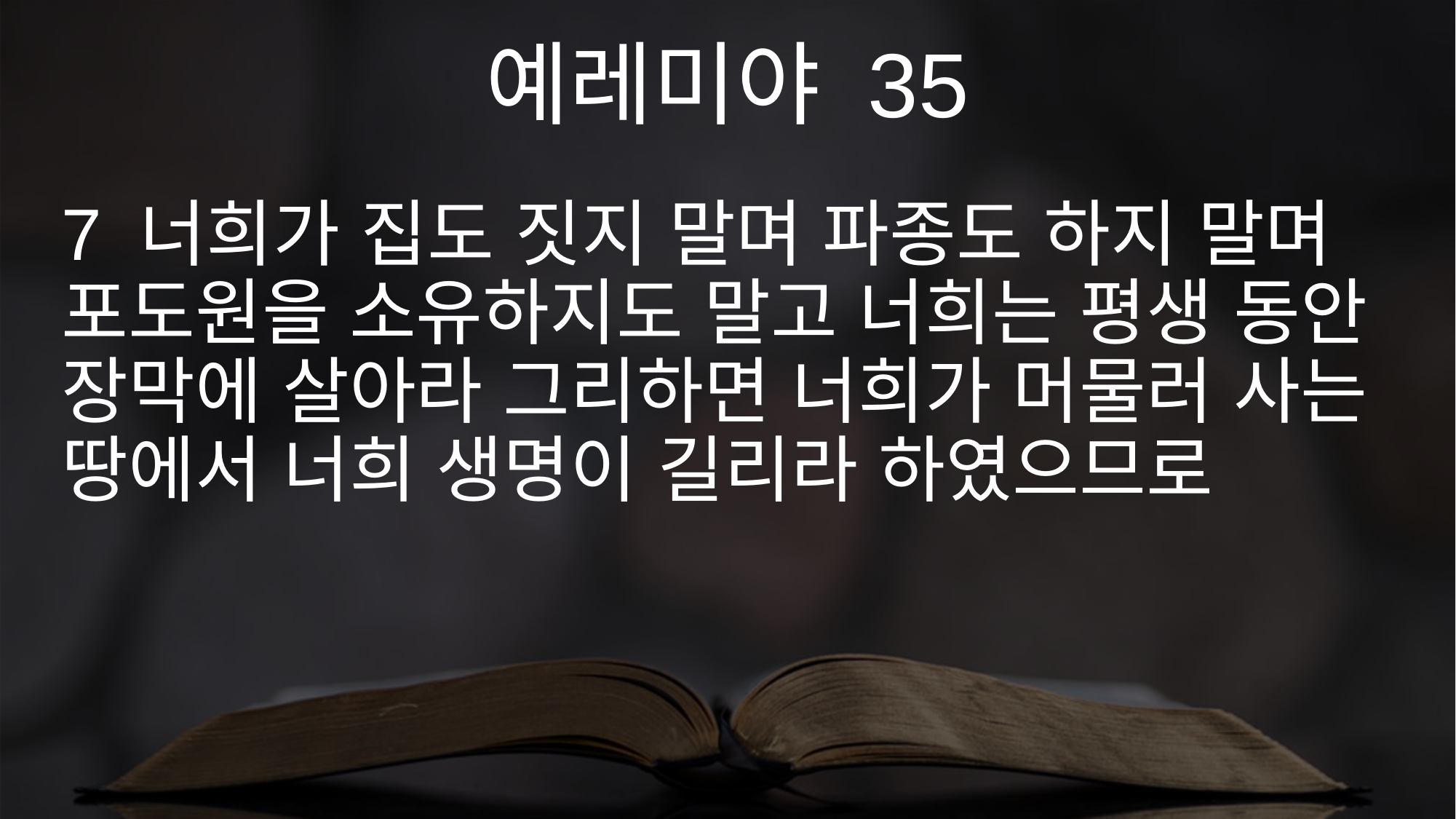

예레미야 35
7 너희가 집도 짓지 말며 파종도 하지 말며 포도원을 소유하지도 말고 너희는 평생 동안 장막에 살아라 그리하면 너희가 머물러 사는 땅에서 너희 생명이 길리라 하였으므로